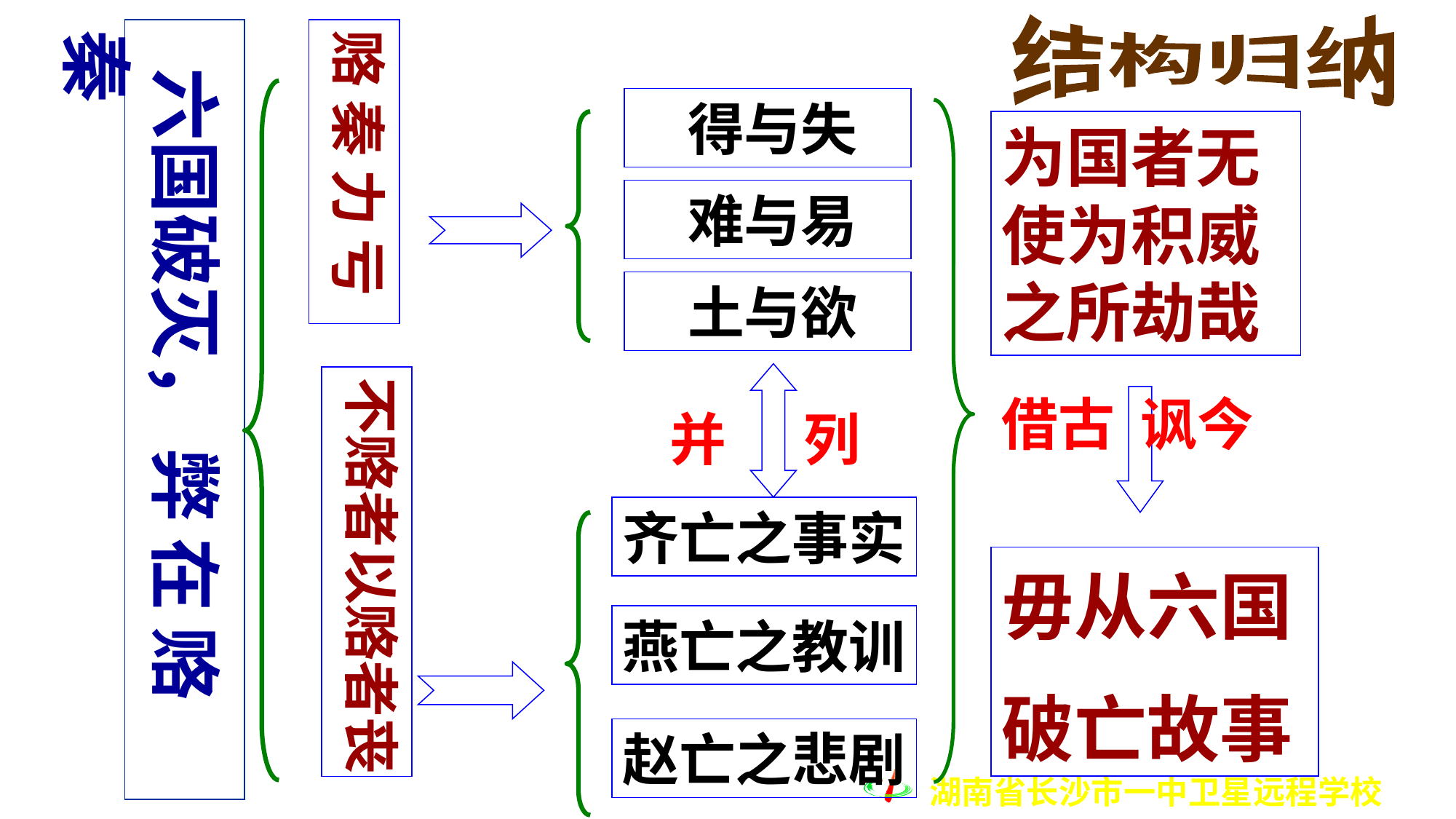

结构归纳
 六国破灭， 弊 在 赂 秦
赂 秦 力 亏

   得与失

为国者无
使为积威
之所劫哉
   难与易

   土与欲

不赂者以赂者丧
借古  讽今

并      列
齐亡之事实

毋从六国
破亡故事
燕亡之教训

赵亡之悲剧